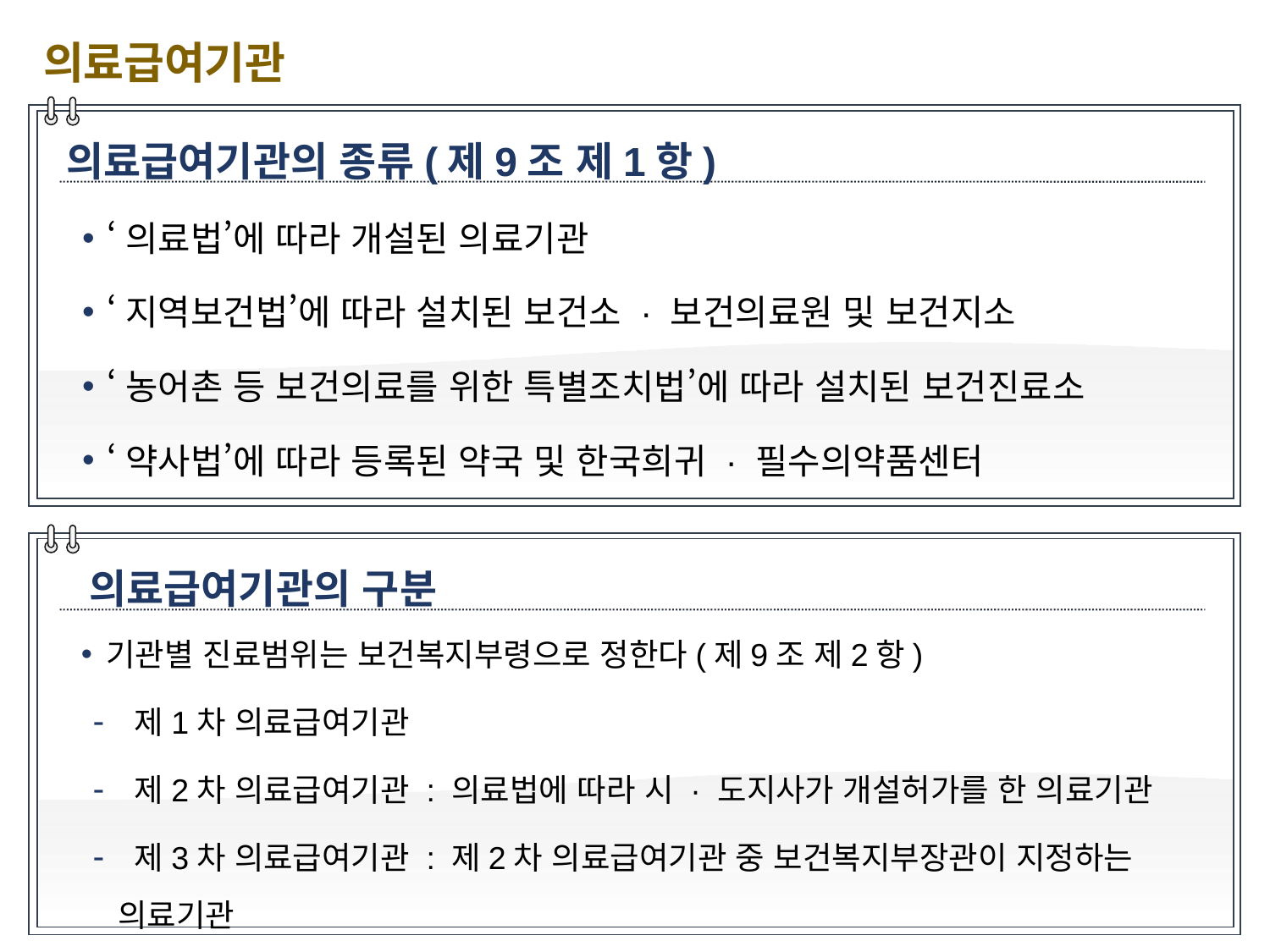

의료급여기관

의료급여기관의 종류(제9조 제1항)

‘의료법’에 따라 개설된 의료기관
‘지역보건법’에 따라 설치된 보건소 · 보건의료원 및 보건지소
‘농어촌 등 보건의료를 위한 특별조치법’에 따라 설치된 보건진료소
‘약사법’에 따라 등록된 약국 및 한국희귀 · 필수의약품센터

의료급여기관의 구분

기관별 진료범위는 보건복지부령으로 정한다(제9조 제2항)
 제1차 의료급여기관
 제2차 의료급여기관 : 의료법에 따라 시 · 도지사가 개설허가를 한 의료기관
 제3차 의료급여기관 : 제2차 의료급여기관 중 보건복지부장관이 지정하는 의료기관